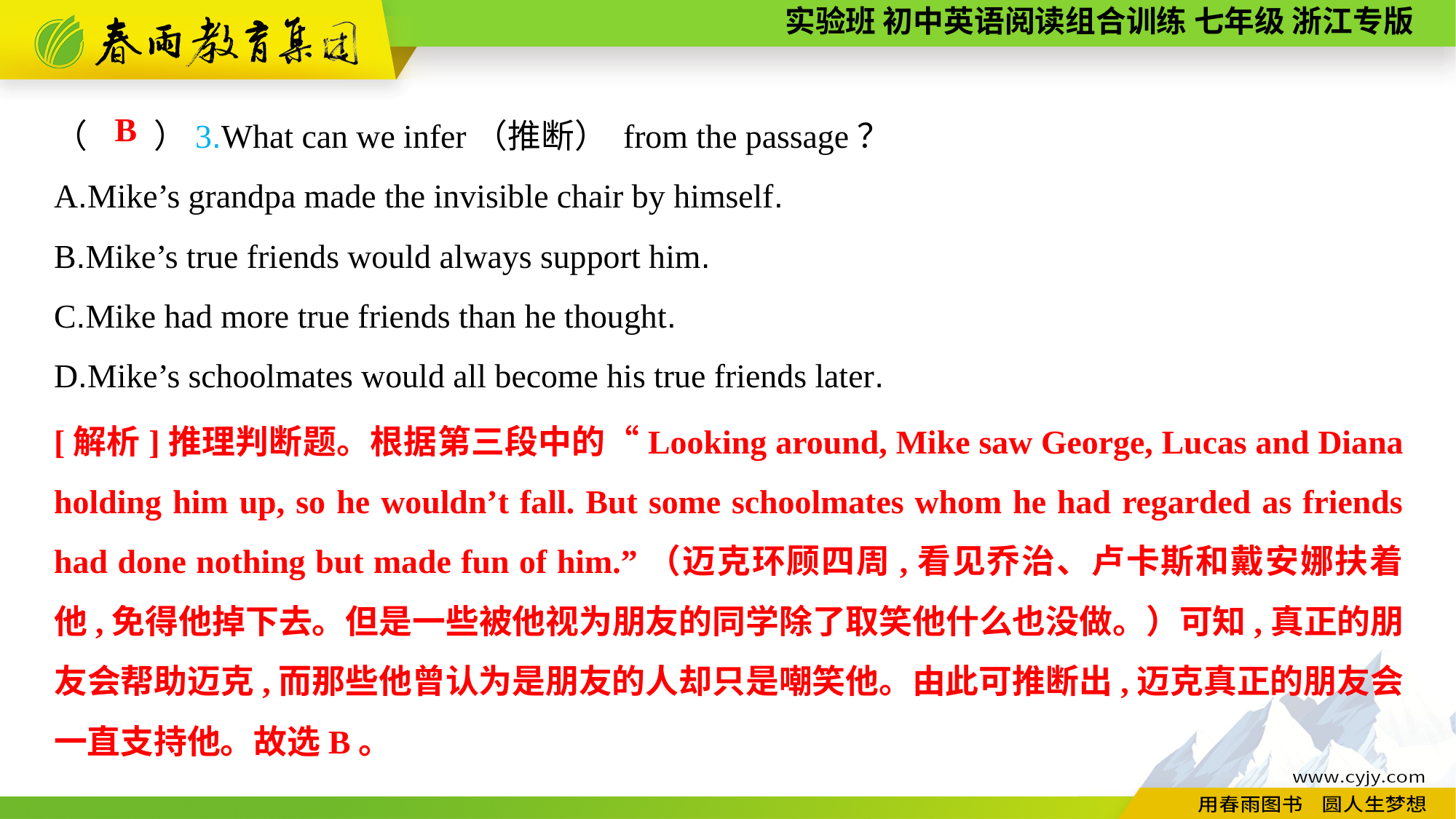

（　　）3.What can we infer（推断） from the passage？
A.Mike’s grandpa made the invisible chair by himself.
B.Mike’s true friends would always support him.
C.Mike had more true friends than he thought.
D.Mike’s schoolmates would all become his true friends later.
B
[解析]推理判断题。根据第三段中的“Looking around, Mike saw George, Lucas and Diana holding him up, so he wouldn’t fall. But some schoolmates whom he had regarded as friends had done nothing but made fun of him.”（迈克环顾四周,看见乔治、卢卡斯和戴安娜扶着他,免得他掉下去。但是一些被他视为朋友的同学除了取笑他什么也没做。）可知,真正的朋友会帮助迈克,而那些他曾认为是朋友的人却只是嘲笑他。由此可推断出,迈克真正的朋友会一直支持他。故选B。